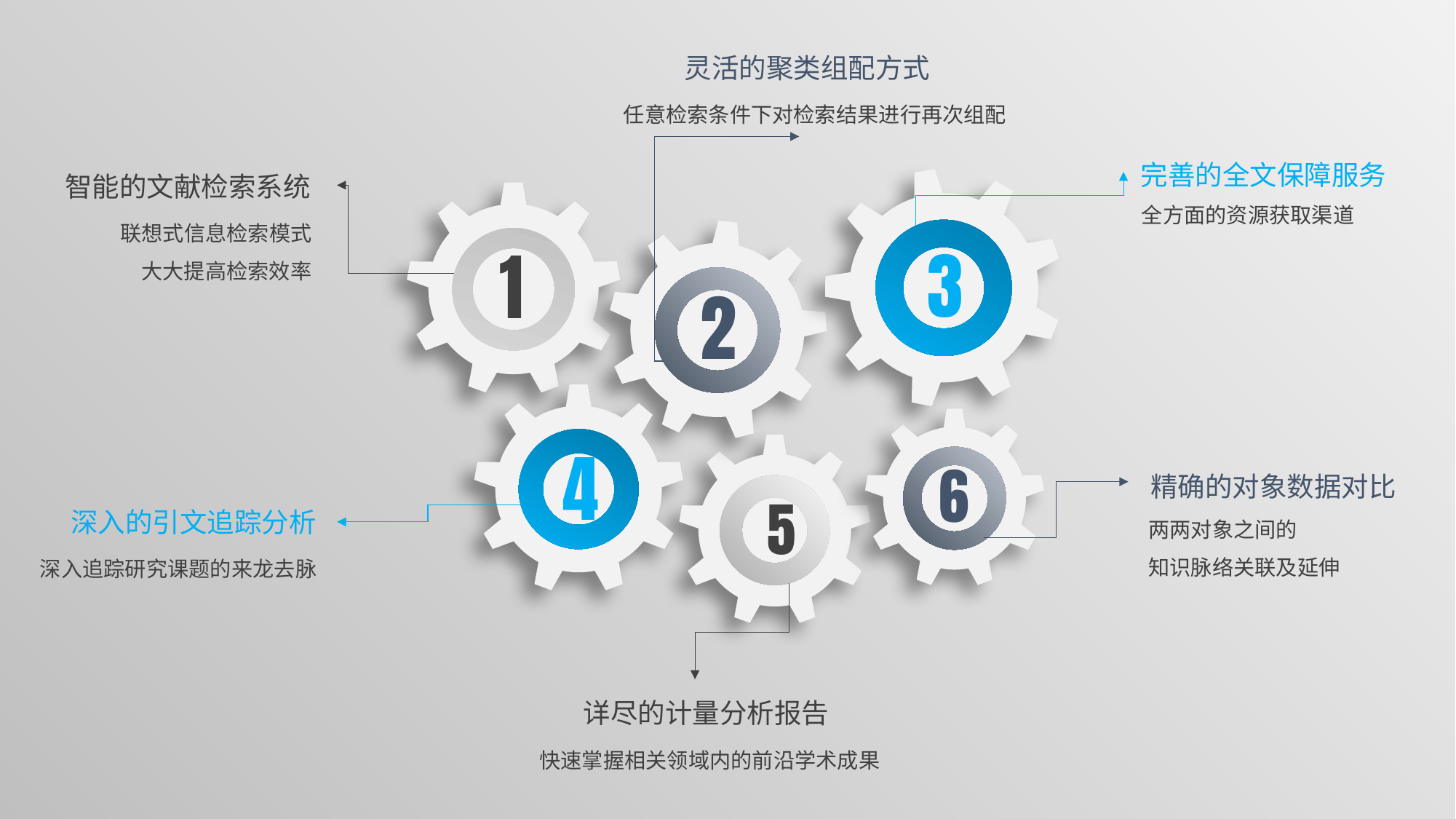

灵活的聚类组配方式
任意检索条件下对检索结果进行再次组配
完善的全文保障服务
智能的文献检索系统

全方面的资源获取渠道
联想式信息检索模式
大大提高检索效率

3
1
2

4
6
精确的对象数据对比
5
两两对象之间的
知识脉络关联及延伸
深入的引文追踪分析
深入追踪研究课题的来龙去脉
详尽的计量分析报告
快速掌握相关领域内的前沿学术成果